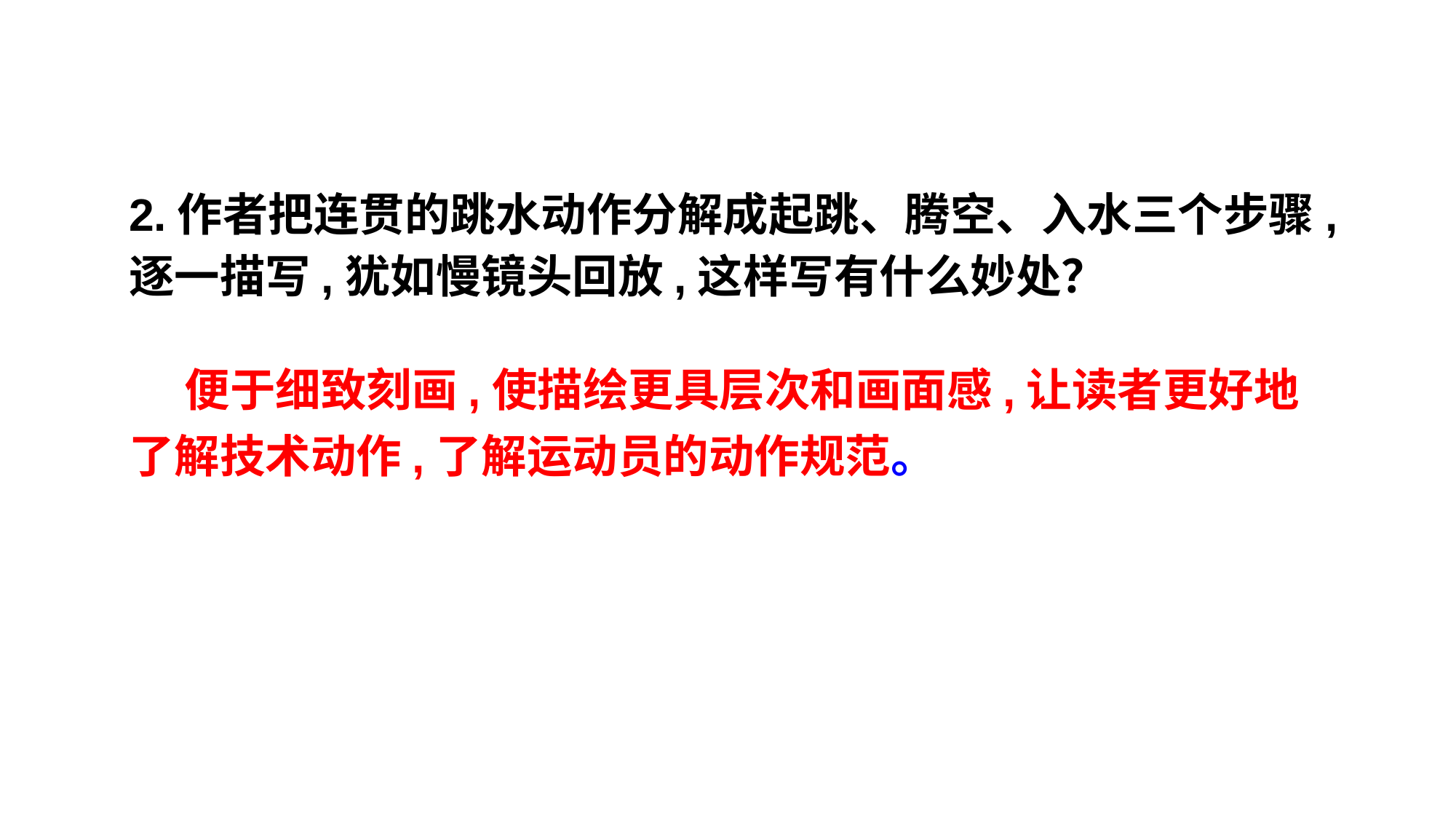

2.作者把连贯的跳水动作分解成起跳、腾空、入水三个步骤,逐一描写,犹如慢镜头回放,这样写有什么妙处？
    便于细致刻画,使描绘更具层次和画面感,让读者更好地了解技术动作,了解运动员的动作规范。